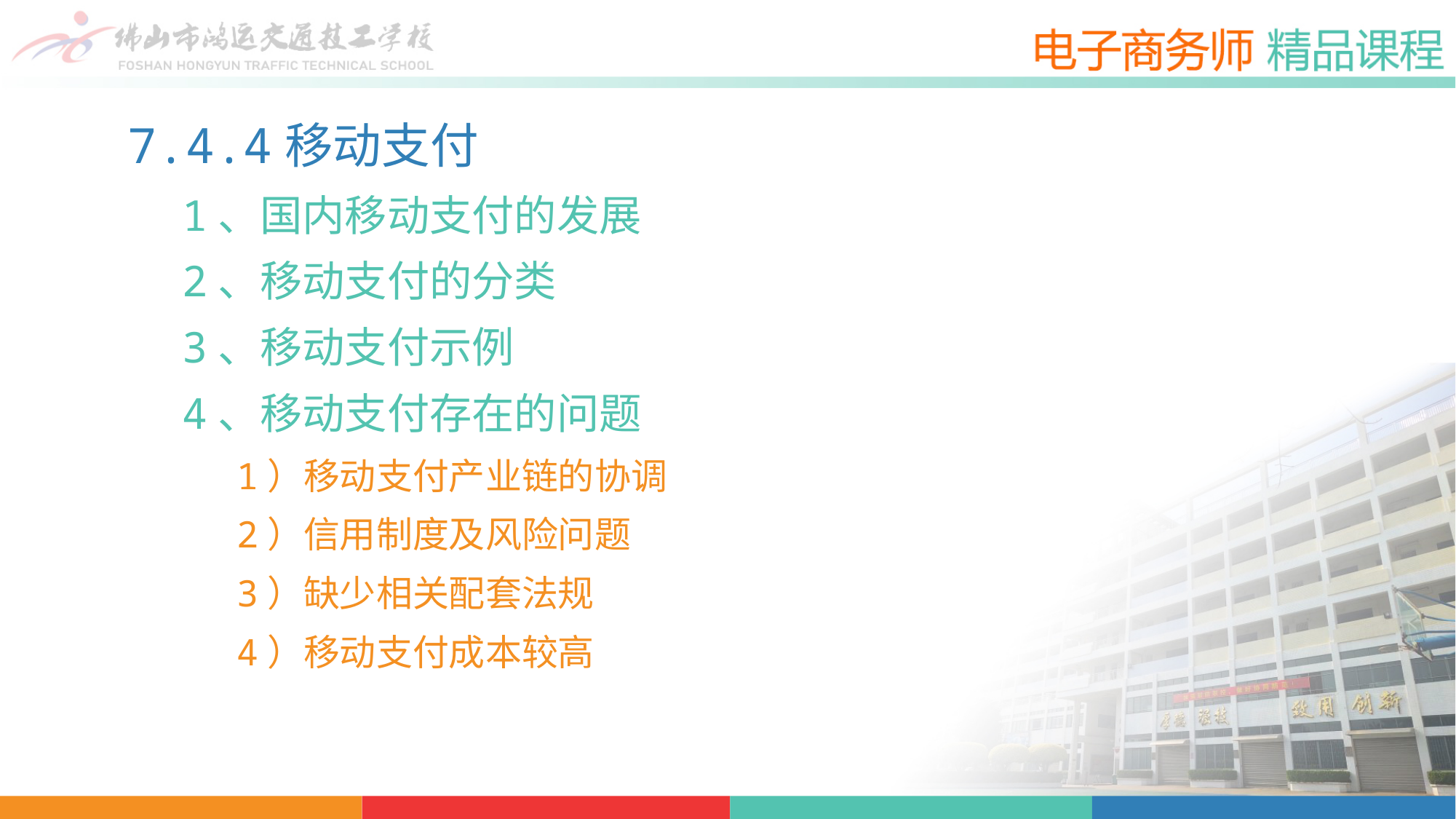

7.4.4移动支付
1、国内移动支付的发展
2、移动支付的分类
3、移动支付示例
4、移动支付存在的问题
1）移动支付产业链的协调
2）信用制度及风险问题
3）缺少相关配套法规
4）移动支付成本较高